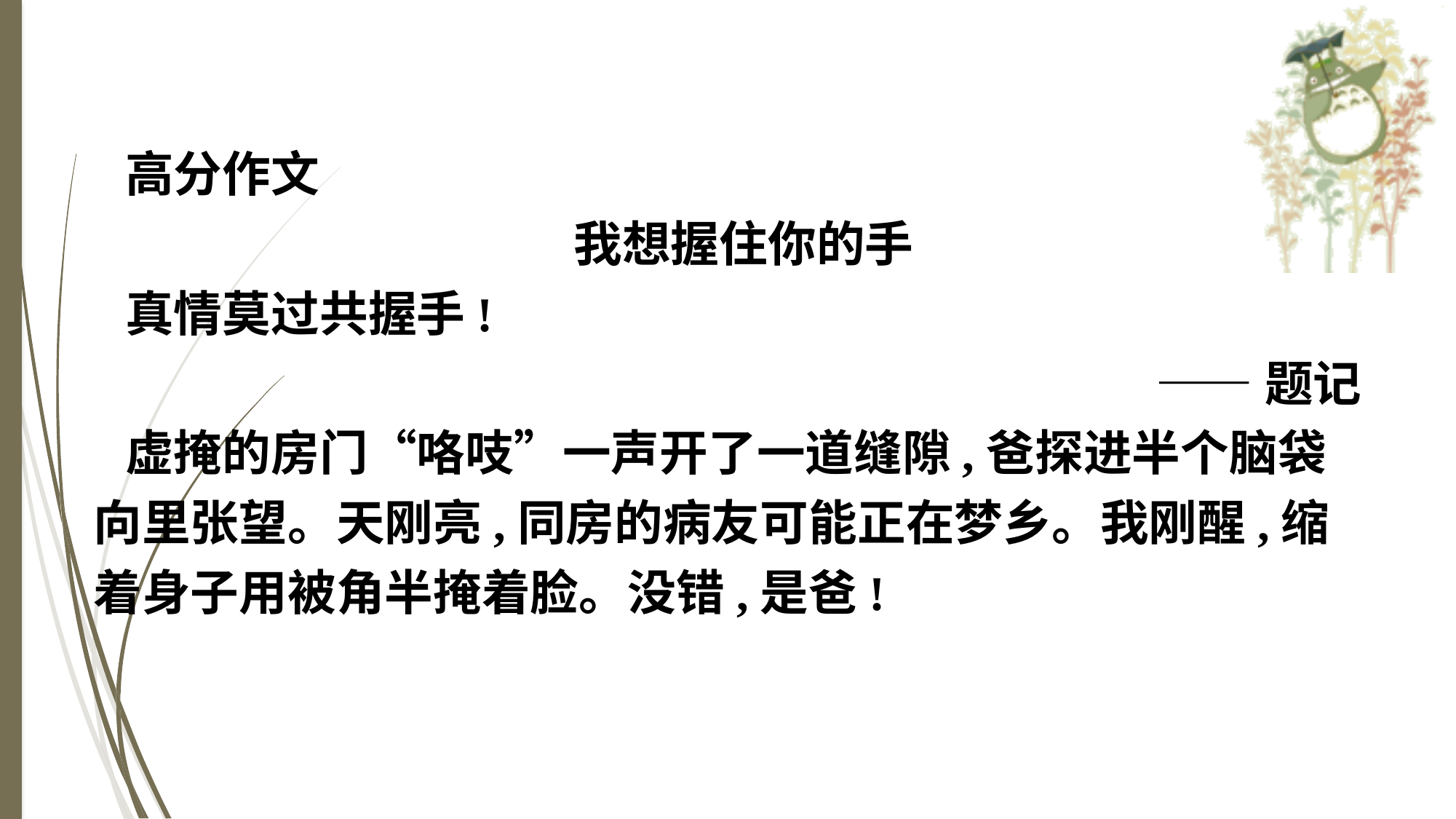

高分作文
我想握住你的手
真情莫过共握手!
——题记
虚掩的房门“咯吱”一声开了一道缝隙,爸探进半个脑袋向里张望。天刚亮,同房的病友可能正在梦乡。我刚醒,缩着身子用被角半掩着脸。没错,是爸!